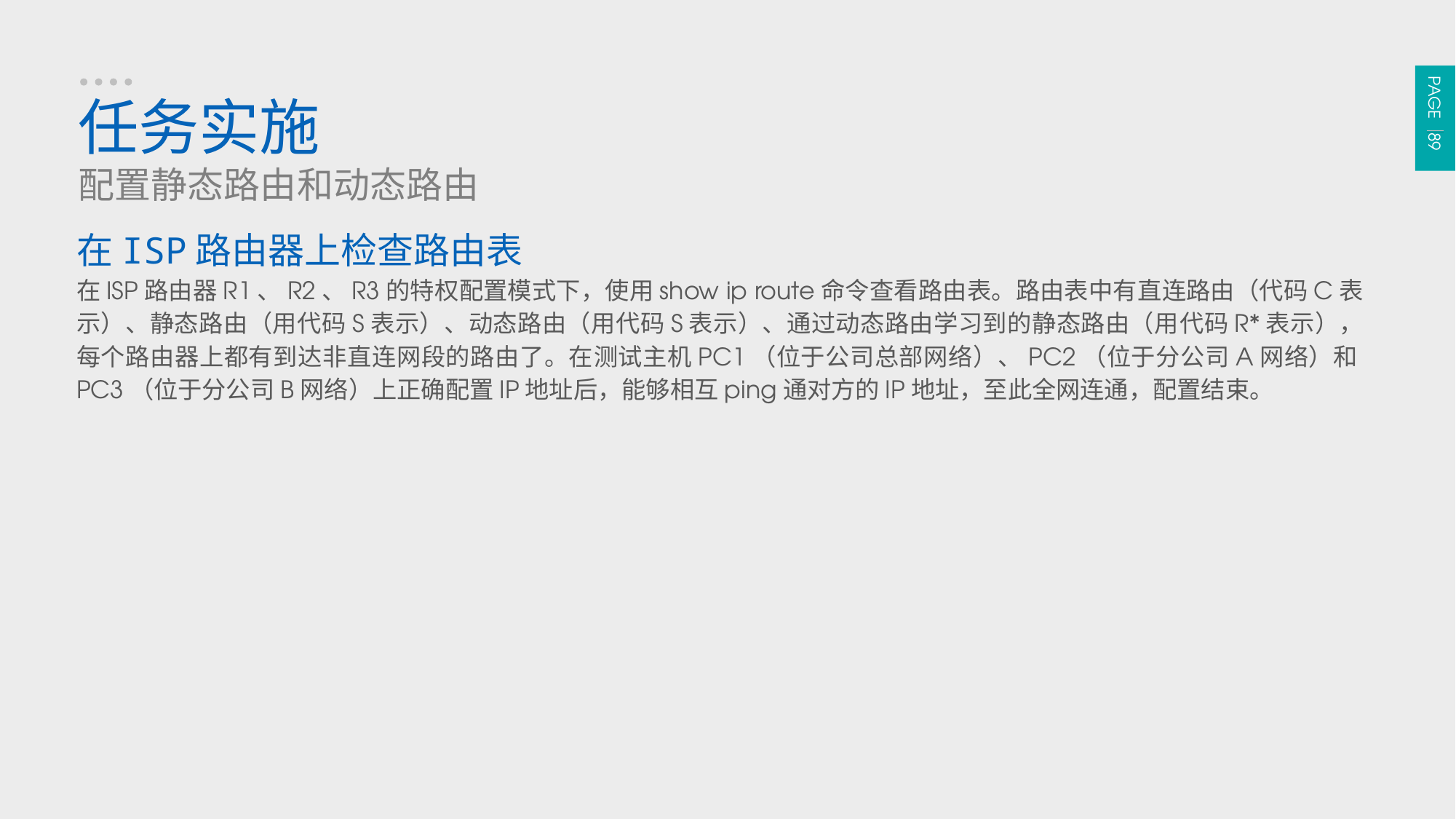

PAGE   89
任务实施
配置静态路由和动态路由
在ISP路由器上检查路由表
在ISP路由器R1、R2、R3的特权配置模式下，使用show ip route命令查看路由表。路由表中有直连路由（代码C表示）、静态路由（用代码S表示）、动态路由（用代码S表示）、通过动态路由学习到的静态路由（用代码R*表示），每个路由器上都有到达非直连网段的路由了。在测试主机PC1（位于公司总部网络）、PC2（位于分公司A网络）和PC3（位于分公司B网络）上正确配置IP地址后，能够相互ping通对方的IP地址，至此全网连通，配置结束。